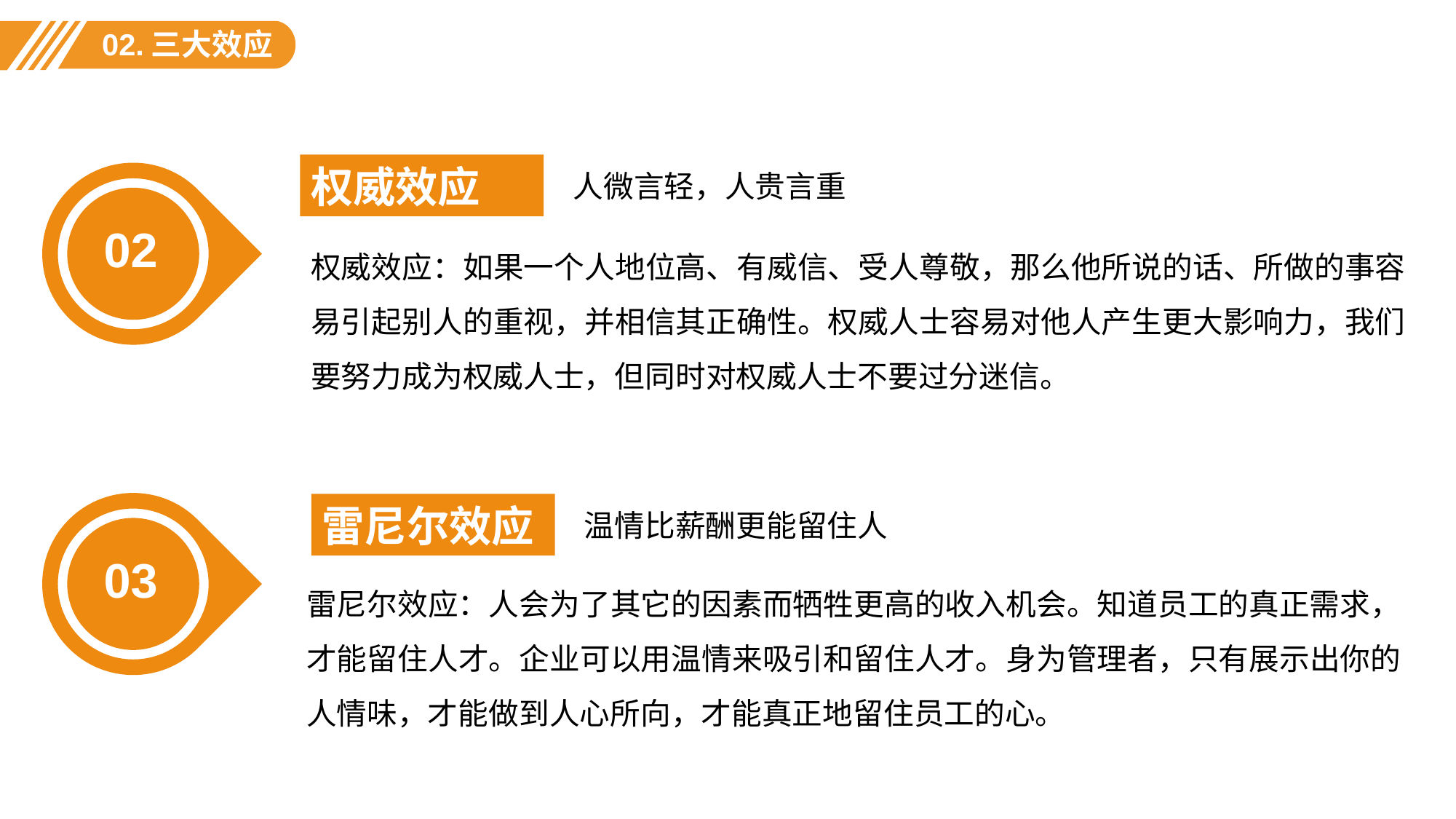

02.三大效应

权威效应
人微言轻，人贵言重
02
权威效应：如果一个人地位高、有威信、受人尊敬，那么他所说的话、所做的事容易引起别人的重视，并相信其正确性。权威人士容易对他人产生更大影响力，我们要努力成为权威人士，但同时对权威人士不要过分迷信。

雷尼尔效应
温情比薪酬更能留住人
03
雷尼尔效应：人会为了其它的因素而牺牲更高的收入机会。知道员工的真正需求，才能留住人才。企业可以用温情来吸引和留住人才。身为管理者，只有展示出你的人情味，才能做到人心所向，才能真正地留住员工的心。